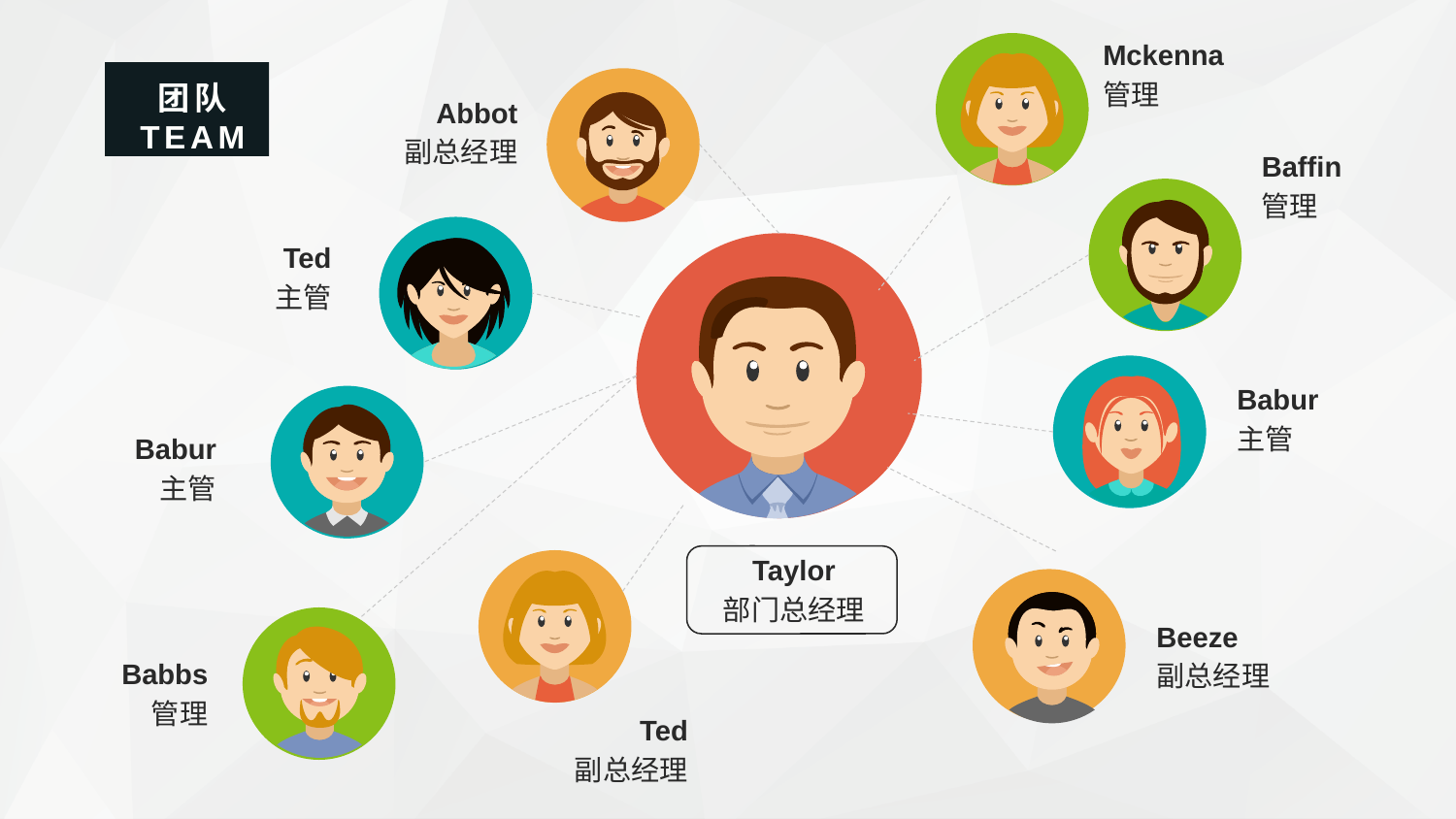

Mckenna
管理

团队

TEAM

Abbot
副总经理

Baffin
管理

Ted
主管

Babur
主管

Babur
主管
Taylor
部门总经理

Beeze
副总经理

Babbs
管理
Ted
副总经理